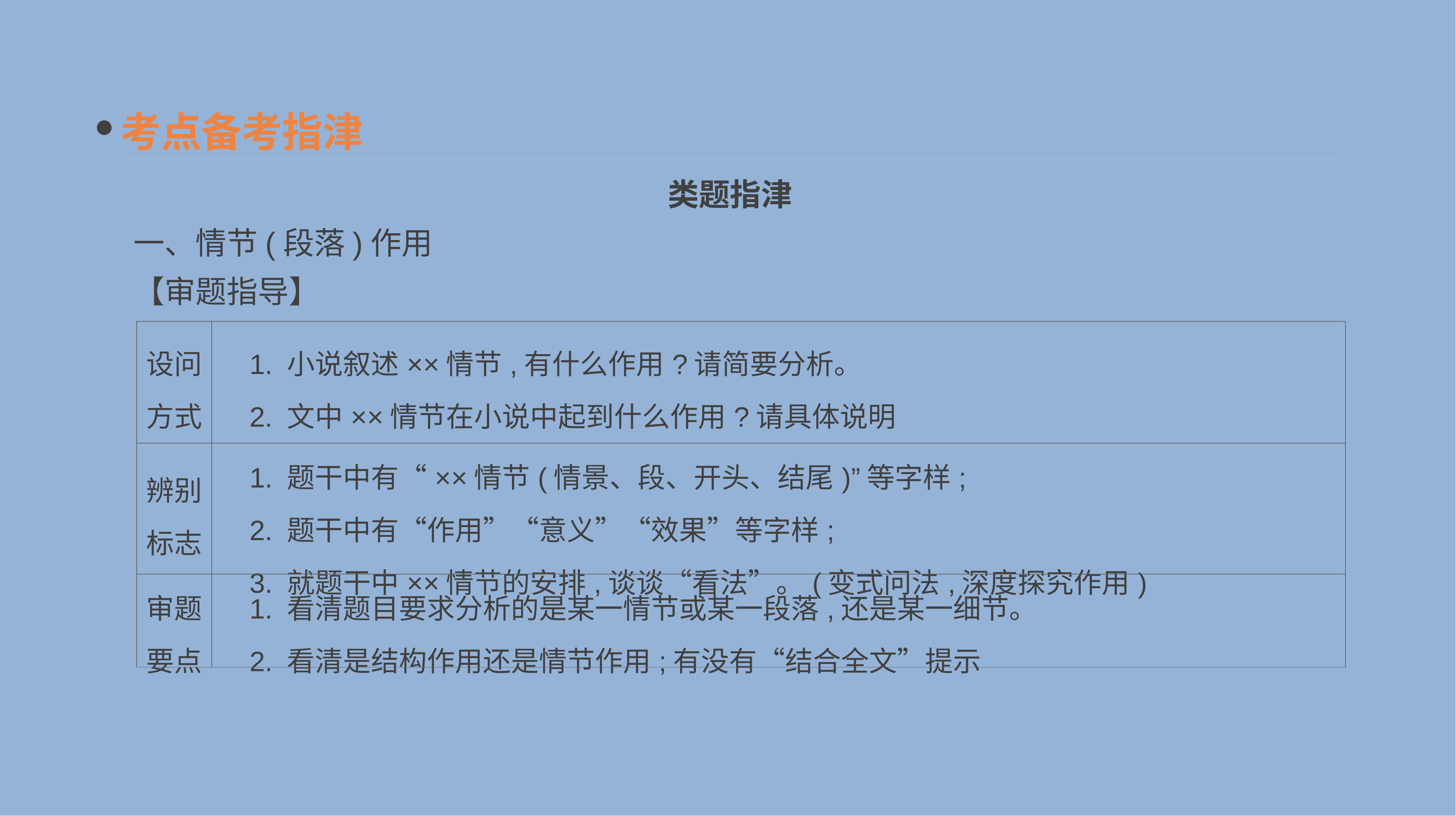

考点备考指津

类题指津
一、情节(段落)作用
【审题指导】
| 设问 方式 | 1. 小说叙述××情节,有什么作用?请简要分析。 　2. 文中××情节在小说中起到什么作用?请具体说明 |
| --- | --- |
| 辨别 标志 | 1. 题干中有“××情节(情景、段、开头、结尾)”等字样; 　2. 题干中有“作用”“意义”“效果”等字样; 　3. 就题干中××情节的安排,谈谈“看法”。(变式问法,深度探究作用) |
| 审题 要点 | 1. 看清题目要求分析的是某一情节或某一段落,还是某一细节。 　2. 看清是结构作用还是情节作用;有没有“结合全文”提示 |